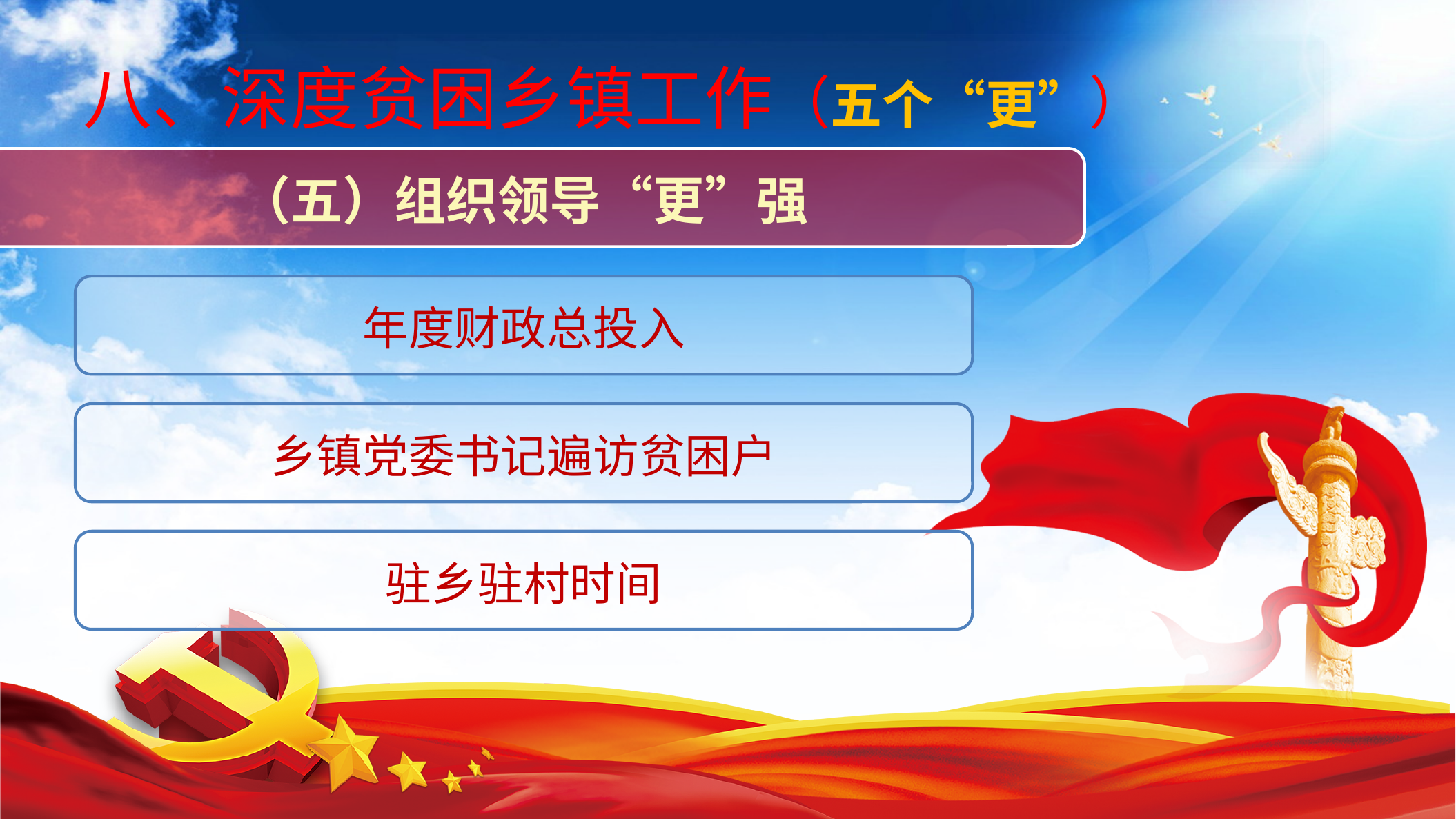

八、深度贫困乡镇工作（五个“更”）
年度财政总投入
（五）组织领导“更”强
乡镇党委书记遍访贫困户
驻乡驻村时间